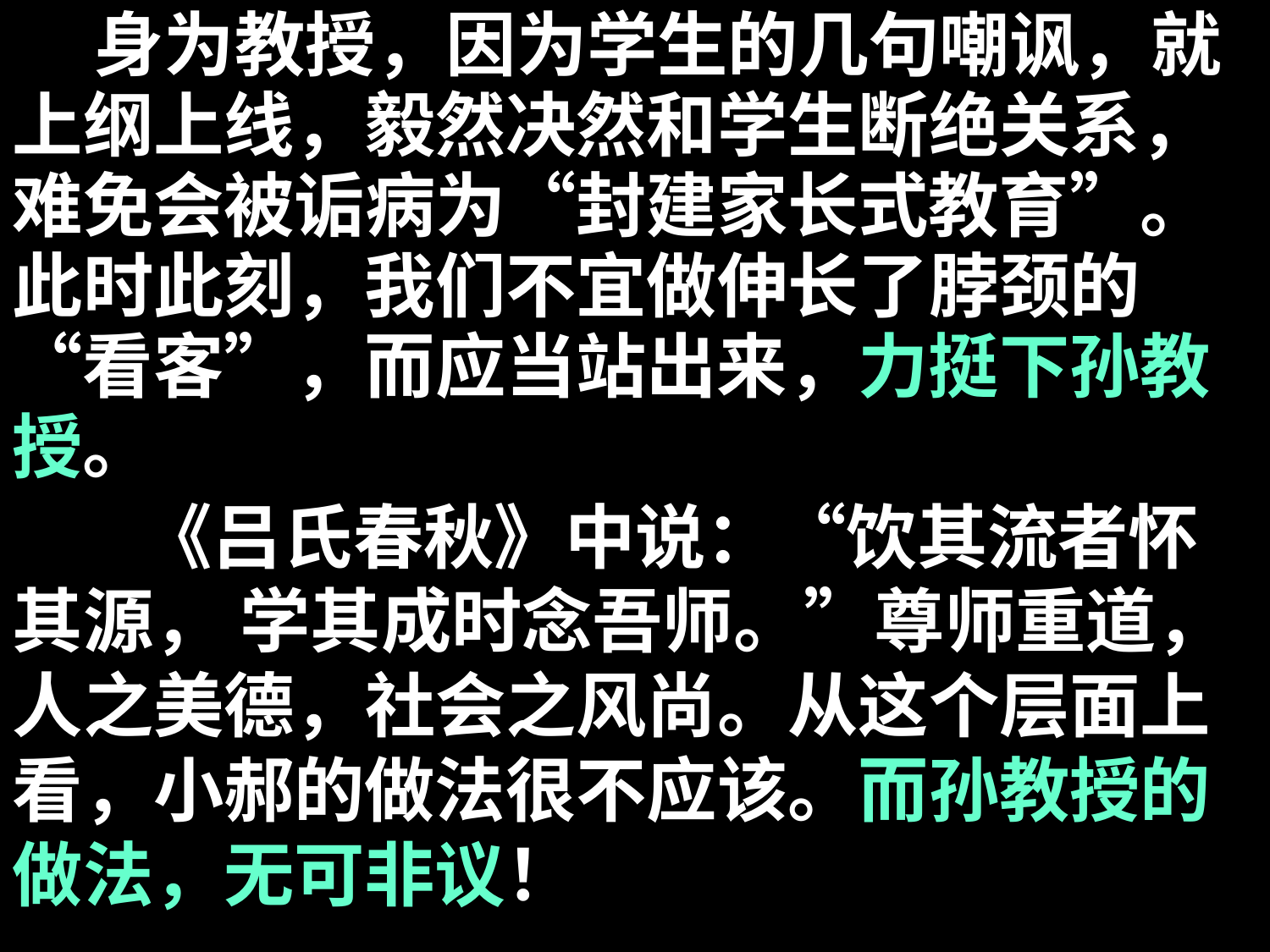

身为教授，因为学生的几句嘲讽，就上纲上线，毅然决然和学生断绝关系，难免会被诟病为“封建家长式教育”。此时此刻，我们不宜做伸长了脖颈的“看客”，而应当站出来，力挺下孙教授。
       《吕氏春秋》中说：“饮其流者怀其源， 学其成时念吾师。”尊师重道，人之美德，社会之风尚。从这个层面上看，小郝的做法很不应该。而孙教授的做法，无可非议！